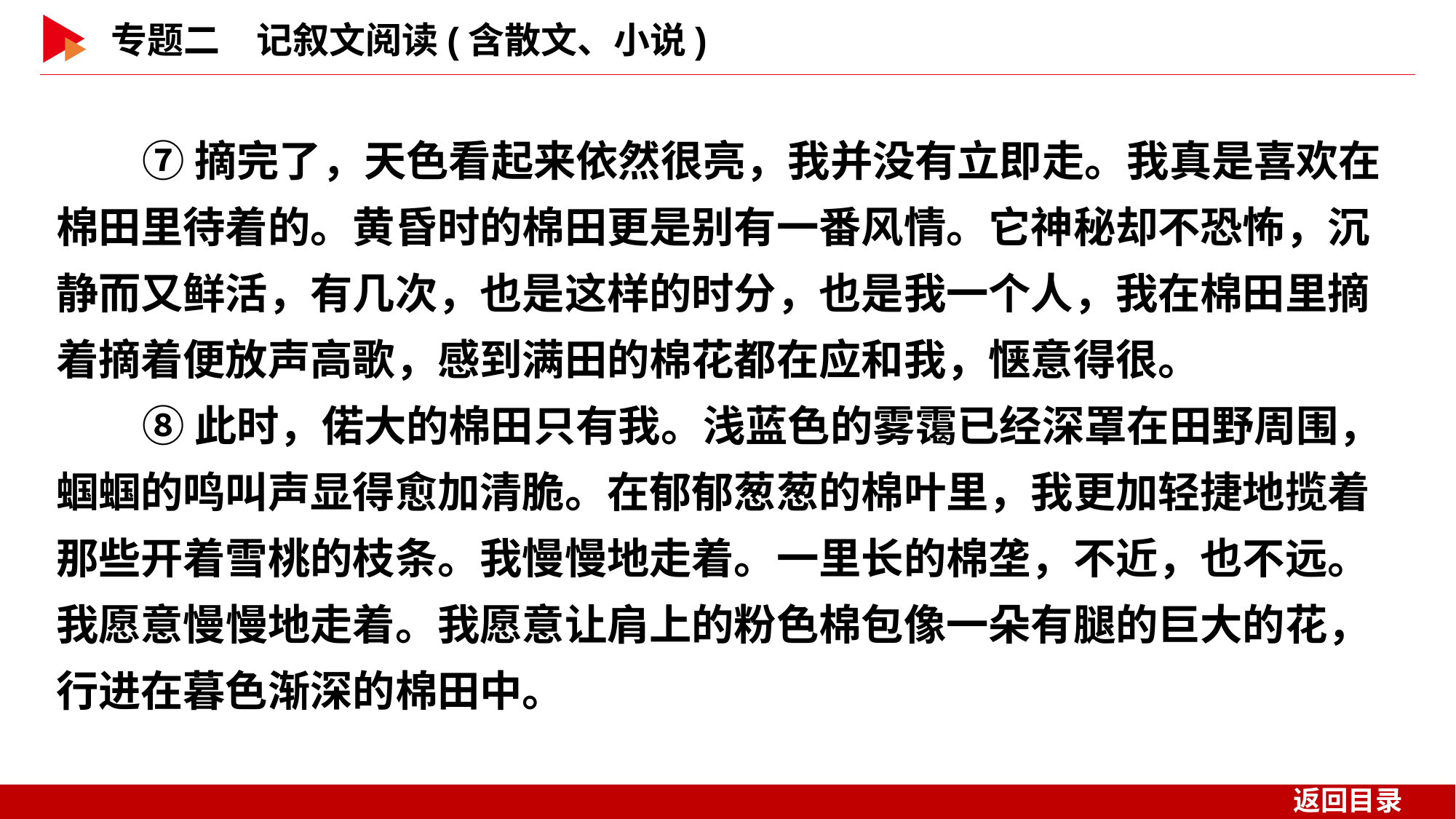

⑦摘完了，天色看起来依然很亮，我并没有立即走。我真是喜欢在棉田里待着的。黄昏时的棉田更是别有一番风情。它神秘却不恐怖，沉静而又鲜活，有几次，也是这样的时分，也是我一个人，我在棉田里摘着摘着便放声高歌，感到满田的棉花都在应和我，惬意得很。
⑧此时，偌大的棉田只有我。浅蓝色的雾霭已经深罩在田野周围，蝈蝈的鸣叫声显得愈加清脆。在郁郁葱葱的棉叶里，我更加轻捷地揽着那些开着雪桃的枝条。我慢慢地走着。一里长的棉垄，不近，也不远。我愿意慢慢地走着。我愿意让肩上的粉色棉包像一朵有腿的巨大的花，行进在暮色渐深的棉田中。